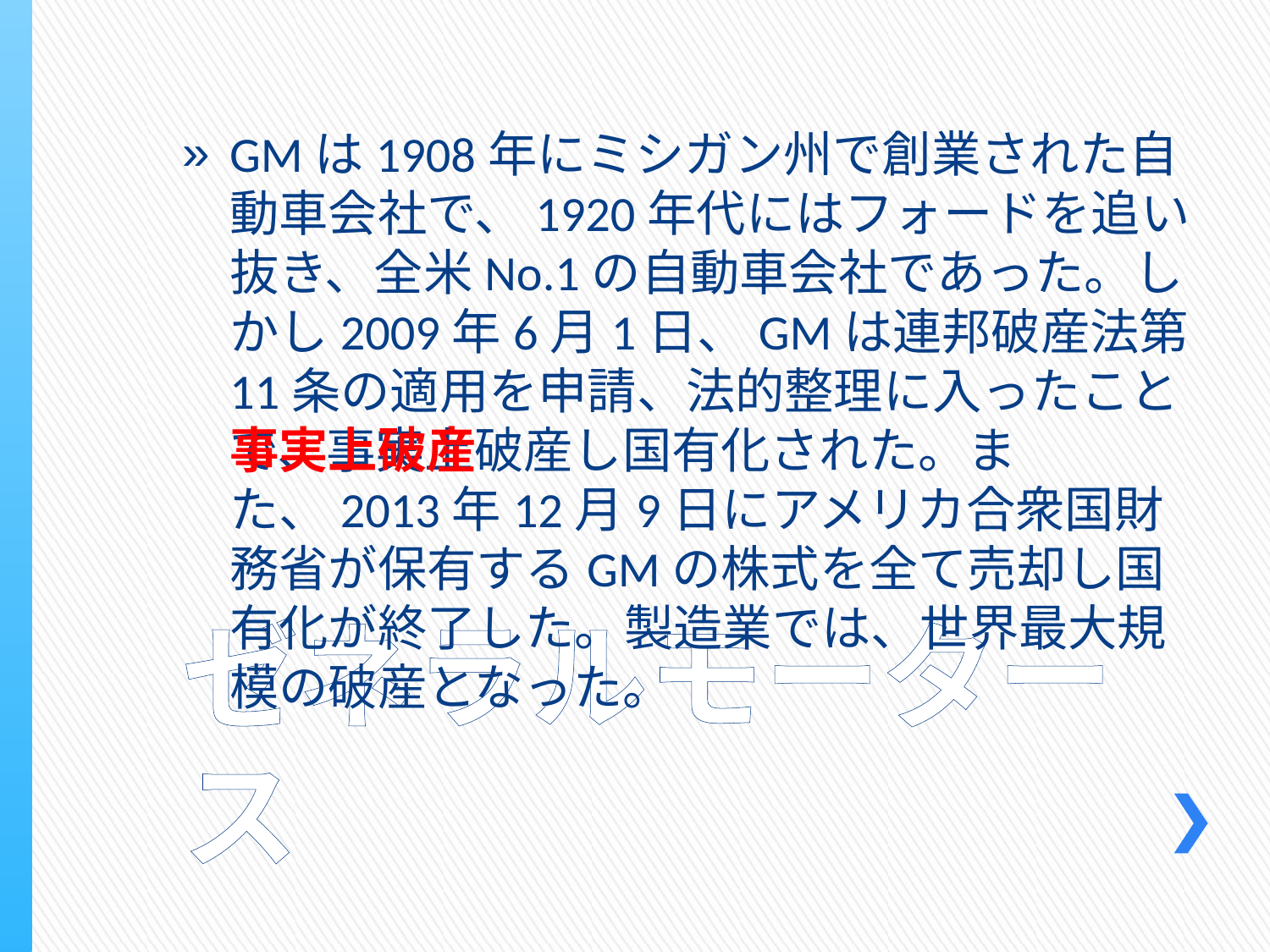

GMは1908年にミシガン州で創業された自動車会社で、1920年代にはフォードを追い抜き、全米No.1の自動車会社であった。しかし2009年6月1日、GMは連邦破産法第11条の適用を申請、法的整理に入ったことで、事実上破産し国有化された。また、2013年12月9日にアメリカ合衆国財務省が保有するGMの株式を全て売却し国有化が終了した。製造業では、世界最大規模の破産となった。
事実上破産
# ゼネラルモータース